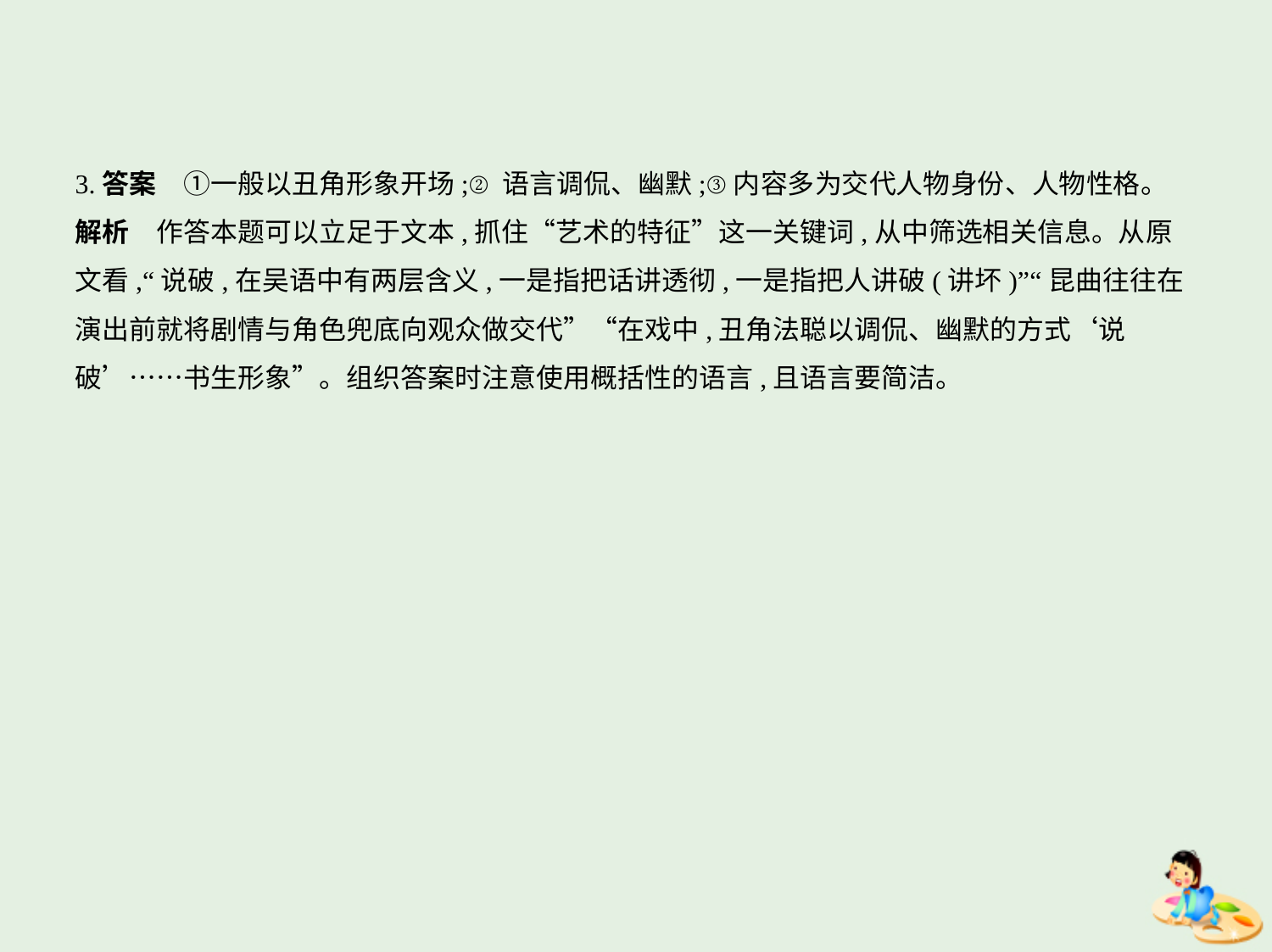

3.答案　①一般以丑角形象开场;②语言调侃、幽默;③内容多为交代人物身份、人物性格。
解析　作答本题可以立足于文本,抓住“艺术的特征”这一关键词,从中筛选相关信息。从原
文看,“说破,在吴语中有两层含义,一是指把话讲透彻,一是指把人讲破(讲坏)”“昆曲往往在
演出前就将剧情与角色兜底向观众做交代”“在戏中,丑角法聪以调侃、幽默的方式‘说
破’……书生形象”。组织答案时注意使用概括性的语言,且语言要简洁。